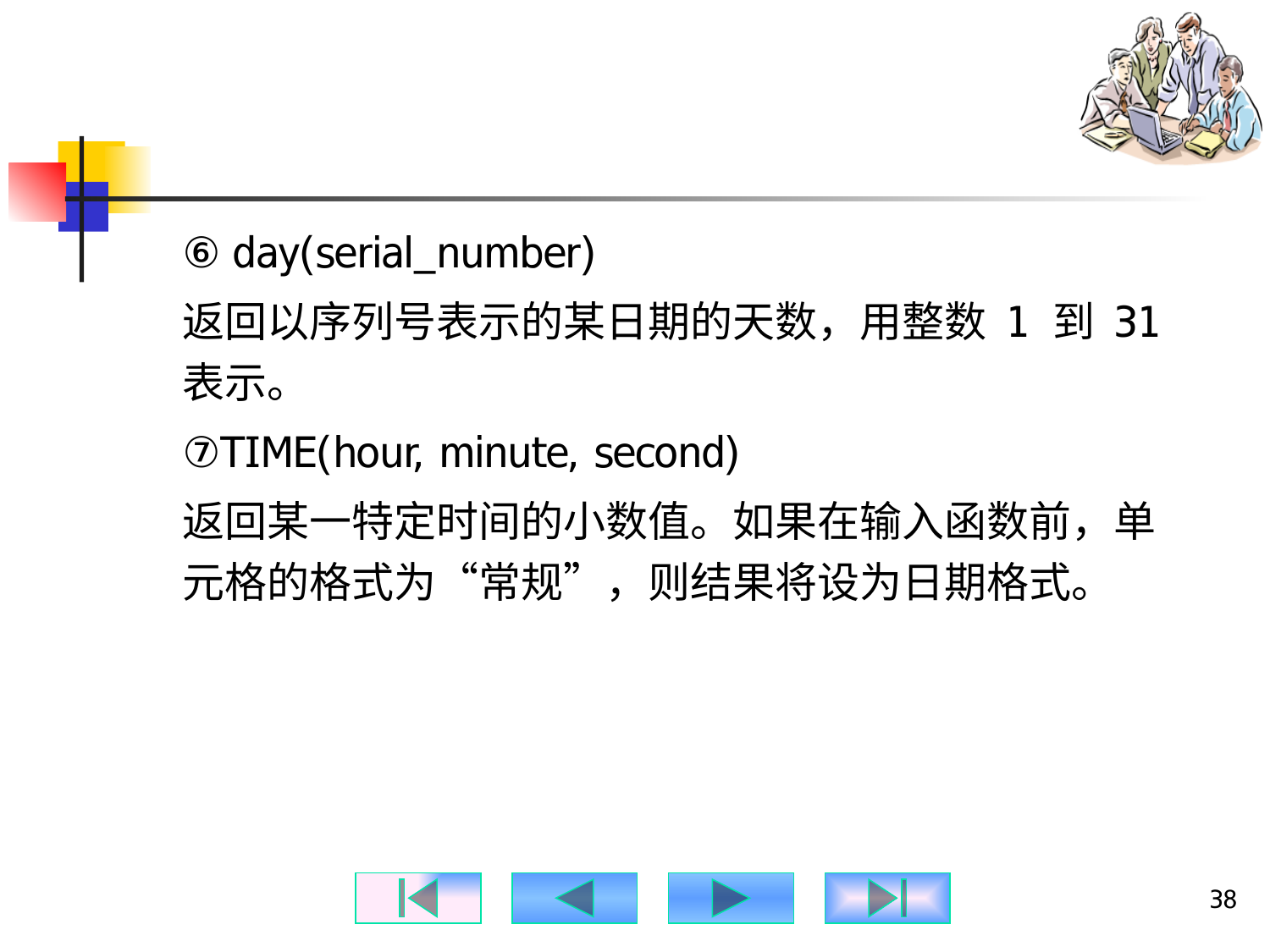

#
⑥ day(serial_number)
返回以序列号表示的某日期的天数，用整数 1 到 31 表示。
⑦TIME(hour, minute, second)
返回某一特定时间的小数值。如果在输入函数前，单元格的格式为“常规”，则结果将设为日期格式。

38